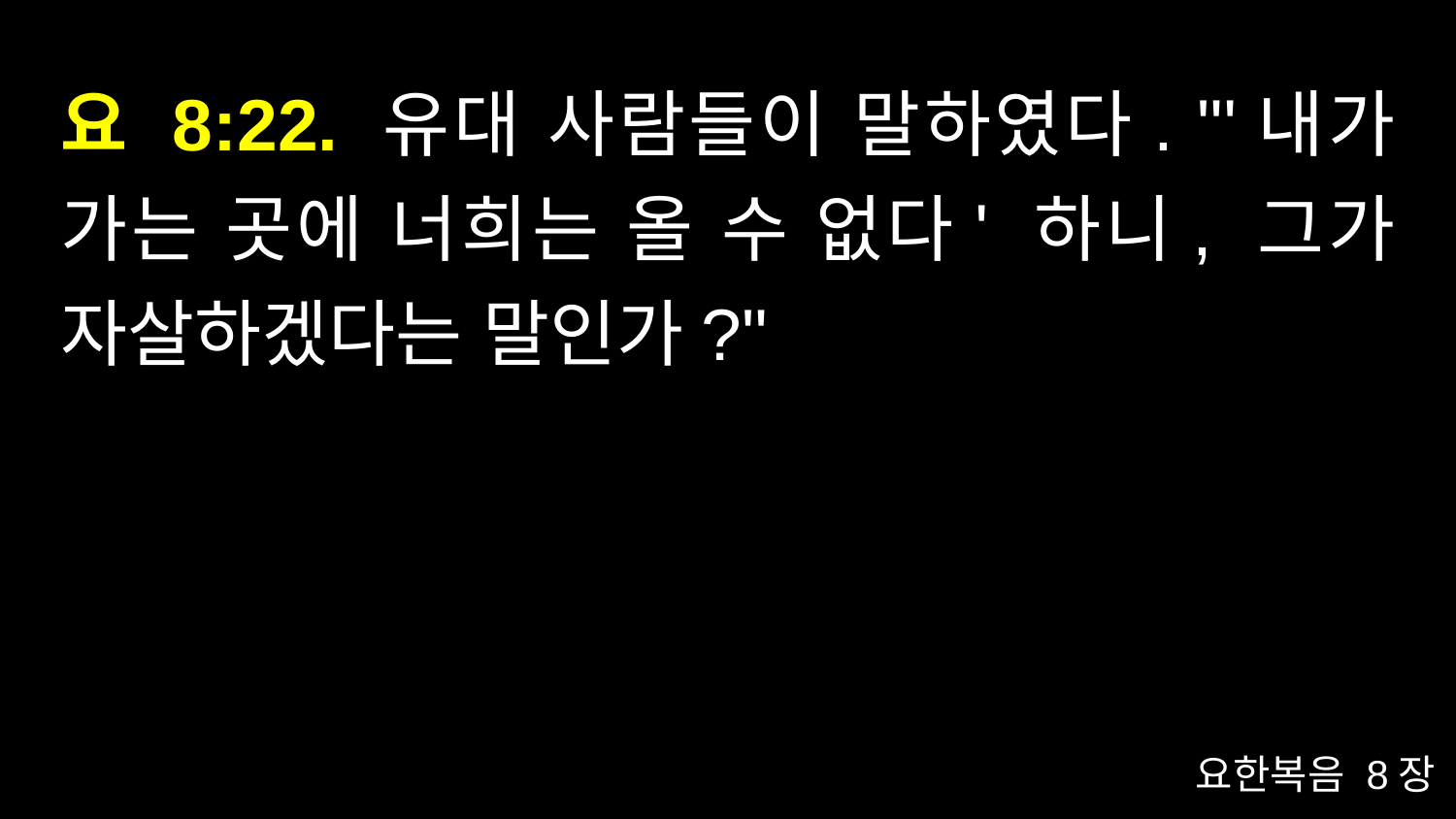

# 요 8:22. 유대 사람들이 말하였다. "'내가 가는 곳에 너희는 올 수 없다' 하니, 그가 자살하겠다는 말인가?"
요한복음 8장